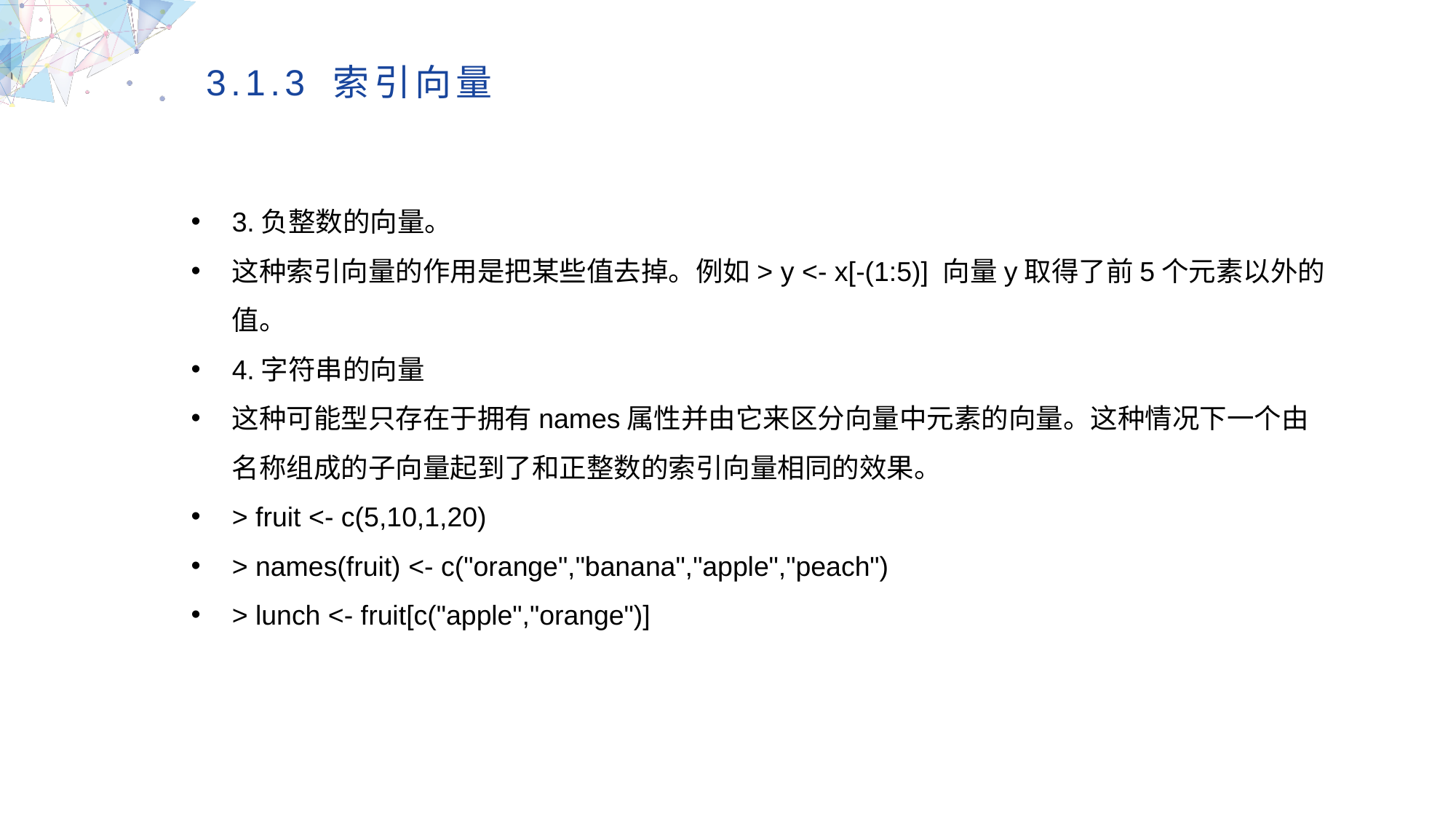

3.1.3 索引向量
3.负整数的向量。
这种索引向量的作用是把某些值去掉。例如> y <- x[-(1:5)] 向量y取得了前5个元素以外的值。
4.字符串的向量
这种可能型只存在于拥有names属性并由它来区分向量中元素的向量。这种情况下一个由名称组成的子向量起到了和正整数的索引向量相同的效果。
> fruit <- c(5,10,1,20)
> names(fruit) <- c("orange","banana","apple","peach")
> lunch <- fruit[c("apple","orange")]

MULTIPURPOSE PRESENTATION TEMPLATE | UNIQUE DESIGN
Welcome Message
Please replace text, click add relevant headline, modify the text content, also can copy your content to this directly. Please replace text, click add relevant headline, modify the text content, also can copy your content to this directly.